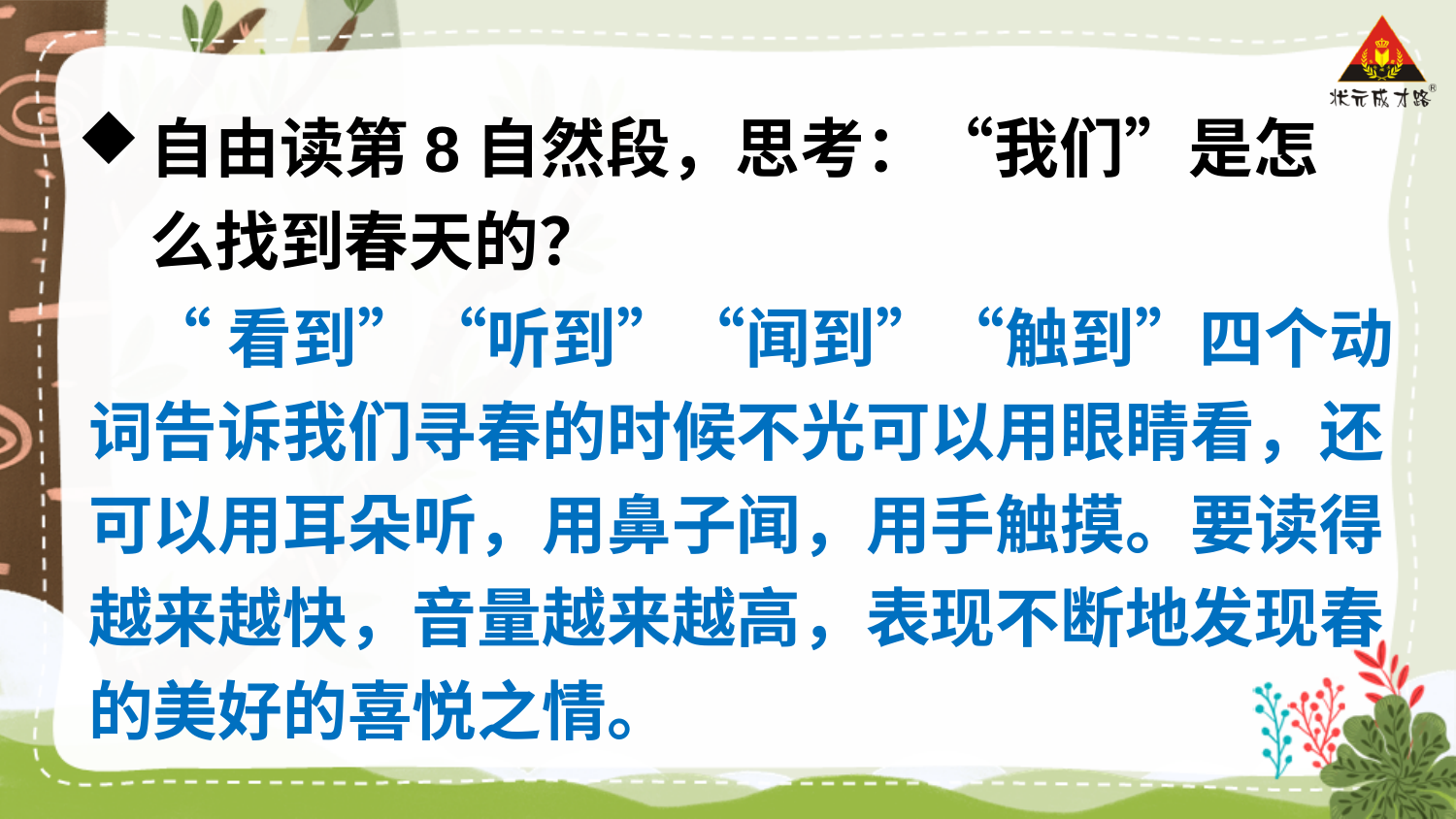

自由读第8自然段，思考：“我们”是怎么找到春天的？
    “看到”“听到”“闻到”“触到”四个动词告诉我们寻春的时候不光可以用眼睛看，还可以用耳朵听，用鼻子闻，用手触摸。要读得越来越快，音量越来越高，表现不断地发现春的美好的喜悦之情。